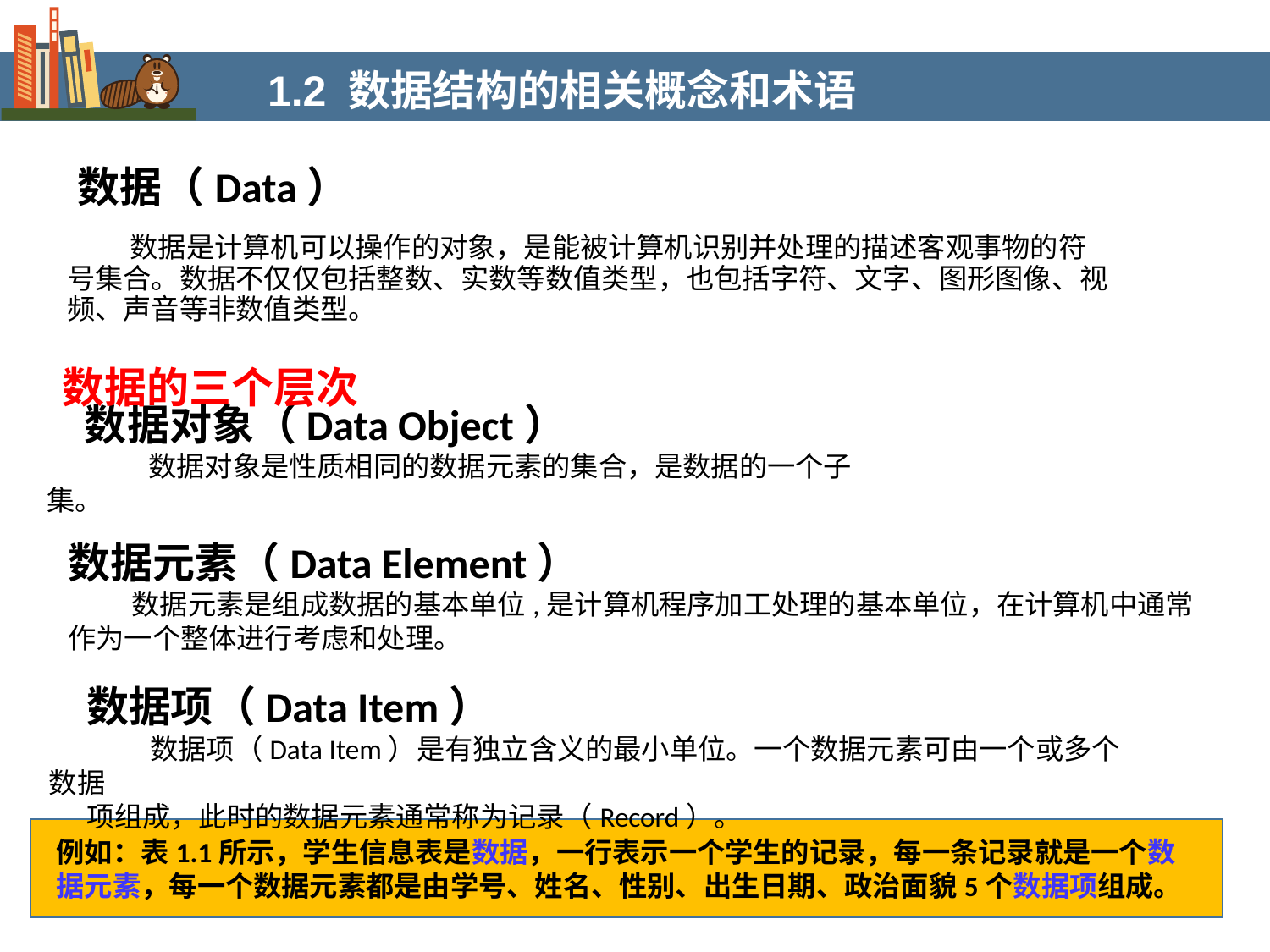

1.2 数据结构的相关概念和术语
  数据（Data）
          数据是计算机可以操作的对象，是能被计算机识别并处理的描述客观事物的符号集合。数据不仅仅包括整数、实数等数值类型，也包括字符、文字、图形图像、视频、声音等非数值类型。

数据的三个层次
数据对象（Data Object）
         数据对象是性质相同的数据元素的集合，是数据的一个子集。
数据元素（Data Element）
         数据元素是组成数据的基本单位,是计算机程序加工处理的基本单位，在计算机中通常
作为一个整体进行考虑和处理。
数据项（Data Item）
         数据项（Data Item）是有独立含义的最小单位。一个数据元素可由一个或多个数据
项组成，此时的数据元素通常称为记录（Record）。

例如：表1.1所示，学生信息表是数据，一行表示一个学生的记录，每一条记录就是一个数据元素，每一个数据元素都是由学号、姓名、性别、出生日期、政治面貌5个数据项组成。